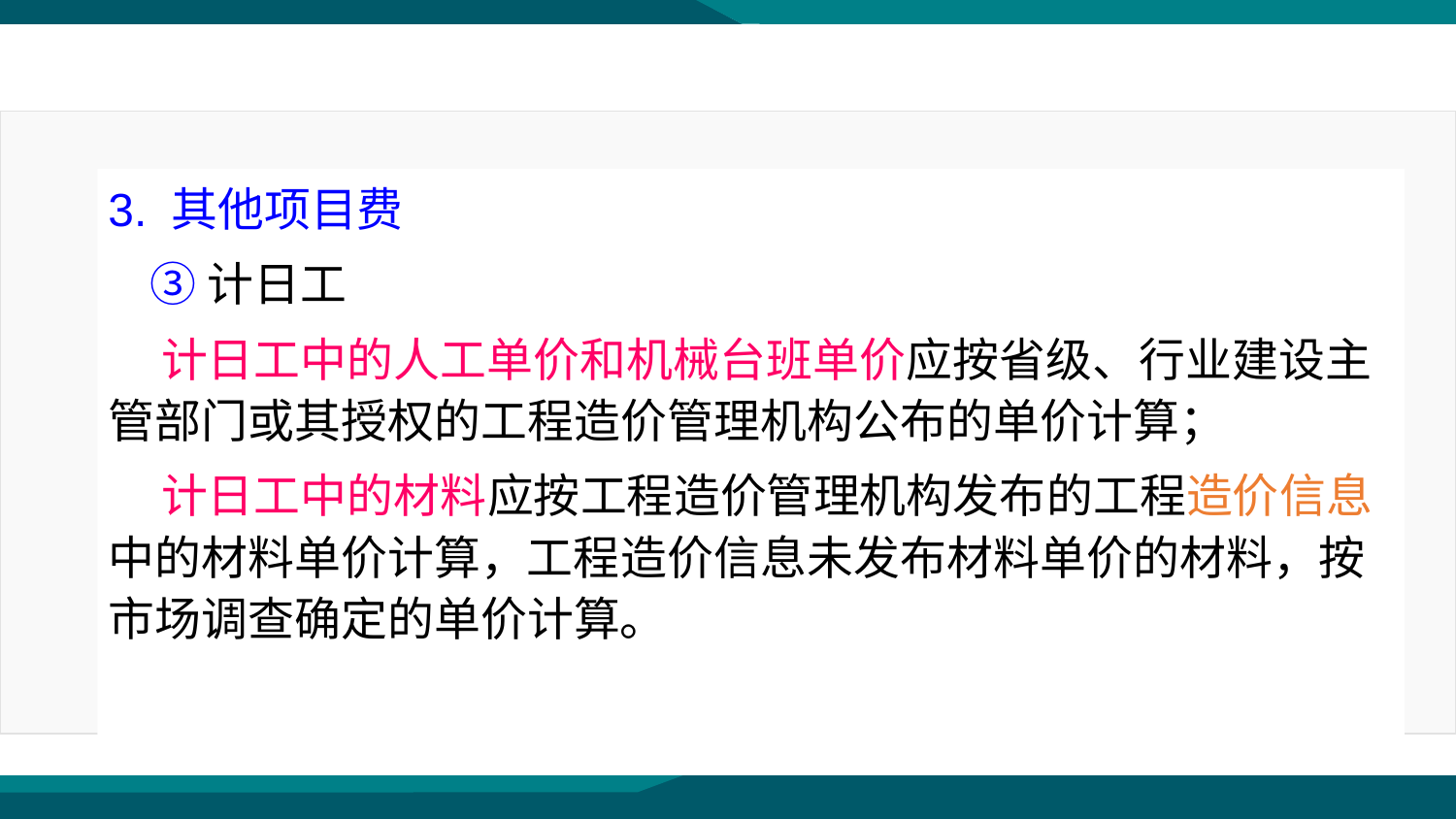

3. 其他项目费
    ③计日工
    计日工中的人工单价和机械台班单价应按省级、行业建设主管部门或其授权的工程造价管理机构公布的单价计算；
    计日工中的材料应按工程造价管理机构发布的工程造价信息中的材料单价计算，工程造价信息未发布材料单价的材料，按市场调查确定的单价计算。